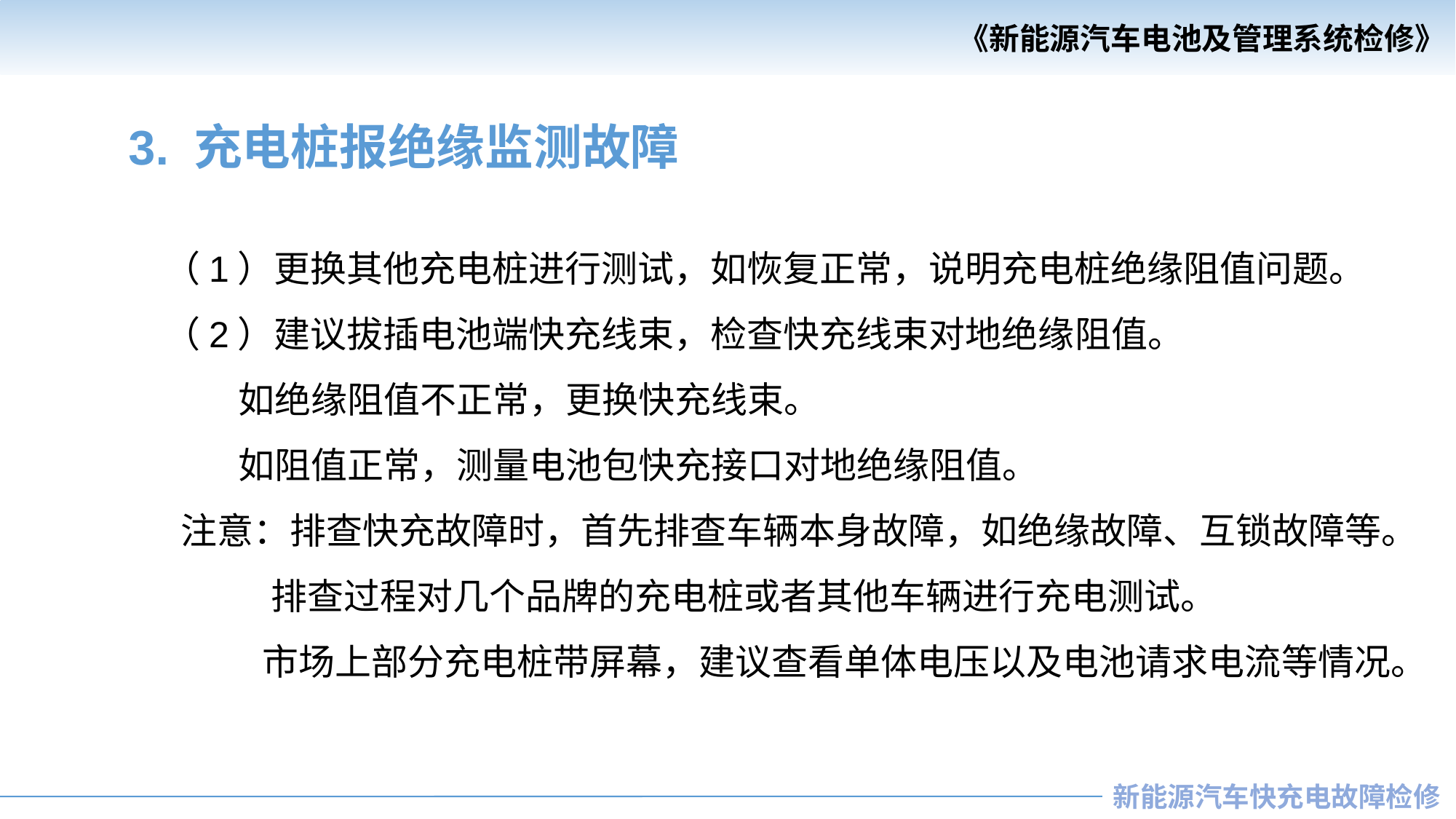

3. 充电桩报绝缘监测故障
（1）更换其他充电桩进行测试，如恢复正常，说明充电桩绝缘阻值问题。
（2）建议拔插电池端快充线束，检查快充线束对地绝缘阻值。
        如绝缘阻值不正常，更换快充线束。
        如阻值正常，测量电池包快充接口对地绝缘阻值。
 注意：排查快充故障时，首先排查车辆本身故障，如绝缘故障、互锁故障等。
            排查过程对几个品牌的充电桩或者其他车辆进行充电测试。
           市场上部分充电桩带屏幕，建议查看单体电压以及电池请求电流等情况。